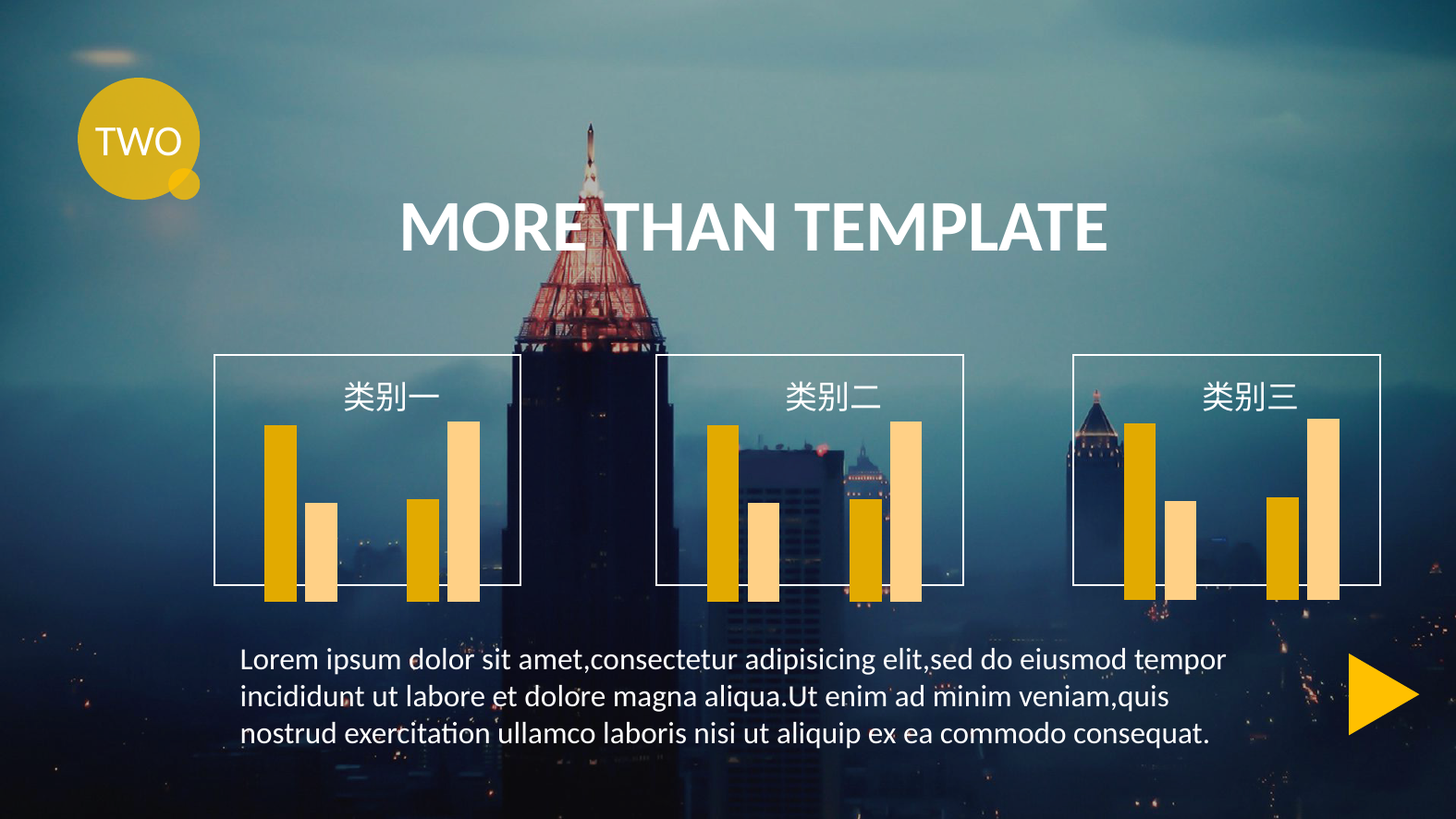

TWO

MORE THAN TEMPLATE

类别一
类别二
类别三

### Chart

| Category | 系列 1 | 系列 2 |
|---|---|---|
| 类别 1 | 4.3 | 2.4 |
| 类别 2 | 2.5 | 4.4 |

### Chart

| Category | 系列 1 | 系列 2 |
|---|---|---|
| 类别 1 | 4.3 | 2.4 |
| 类别 2 | 2.5 | 4.4 |

### Chart

| Category | 系列 1 | 系列 2 |
|---|---|---|
| 类别 1 | 4.3 | 2.4 |
| 类别 2 | 2.5 | 4.4 |
Lorem ipsum dolor sit amet,consectetur adipisicing elit,sed do eiusmod tempor incididunt ut labore et dolore magna aliqua.Ut enim ad minim veniam,quis nostrud exercitation ullamco laboris nisi ut aliquip ex ea commodo consequat.